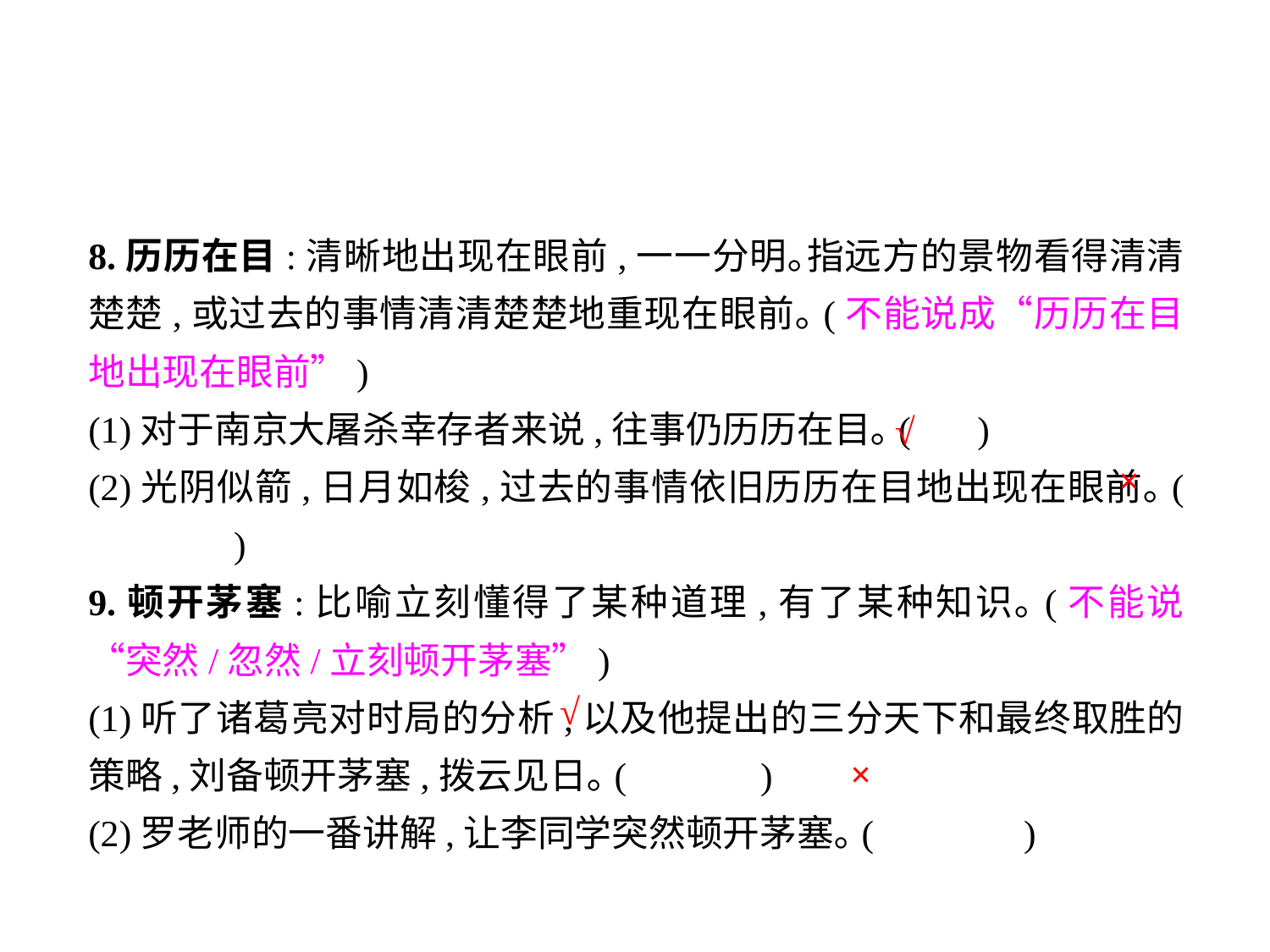

8.历历在目:清晰地出现在眼前,一一分明｡指远方的景物看得清清楚楚,或过去的事情清清楚楚地重现在眼前｡(不能说成“历历在目地出现在眼前”)
(1)对于南京大屠杀幸存者来说,往事仍历历在目｡(	)
(2)光阴似箭,日月如梭,过去的事情依旧历历在目地出现在眼前｡(	  )
9.顿开茅塞:比喻立刻懂得了某种道理,有了某种知识｡(不能说“突然/忽然/立刻顿开茅塞”)
(1)听了诸葛亮对时局的分析,以及他提出的三分天下和最终取胜的策略,刘备顿开茅塞,拨云见日｡(	    )
(2)罗老师的一番讲解,让李同学突然顿开茅塞｡(	     )
√
×
√
×